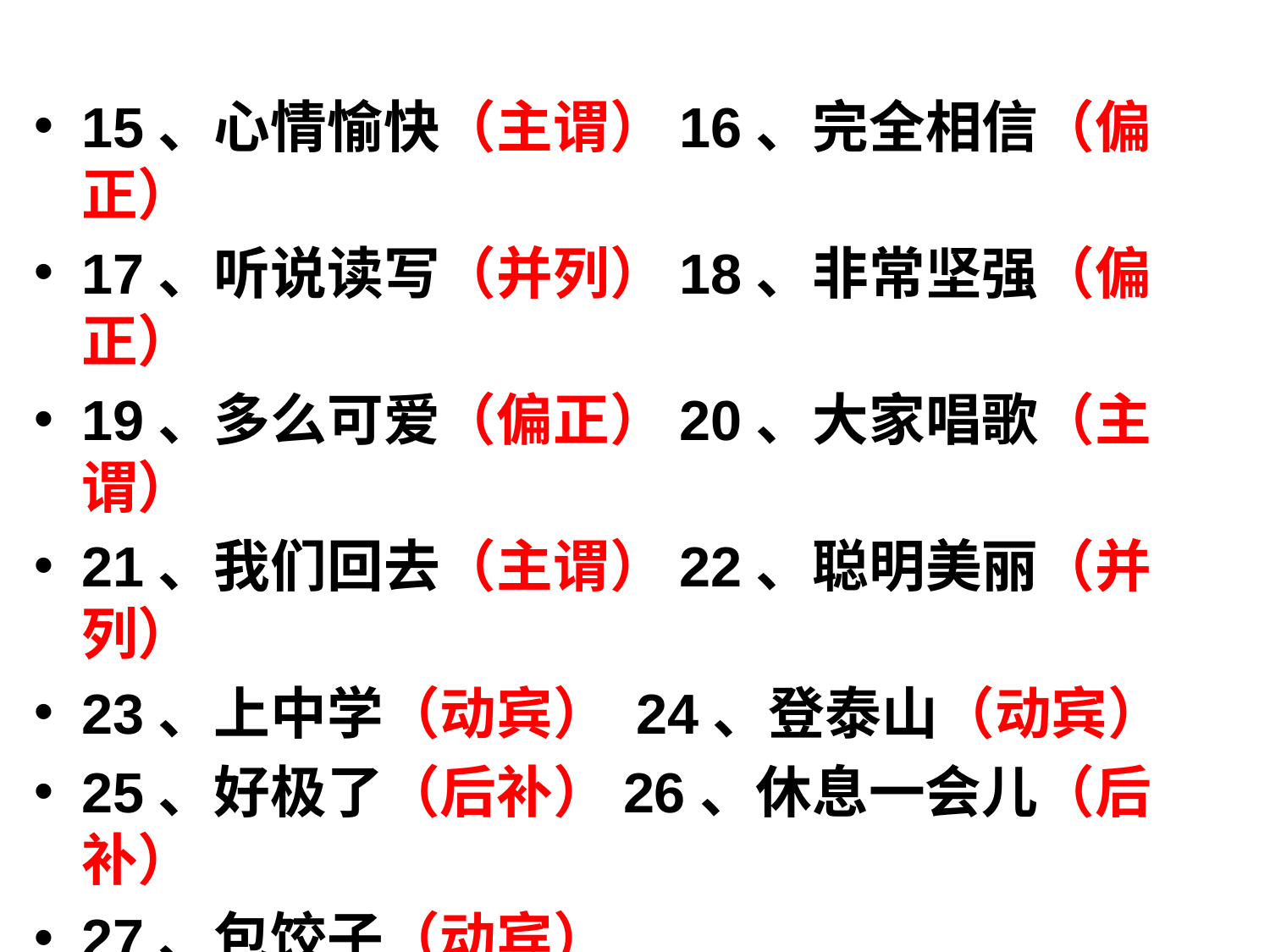

#
15、心情愉快（主谓）16、完全相信（偏正）
17、听说读写（并列）18、非常坚强（偏正）
19、多么可爱（偏正）20、大家唱歌（主谓）
21、我们回去（主谓）22、聪明美丽（并列）
23、上中学（动宾） 24、登泰山（动宾）
25、好极了（后补）26、休息一会儿（后补）
27、包饺子（动宾）